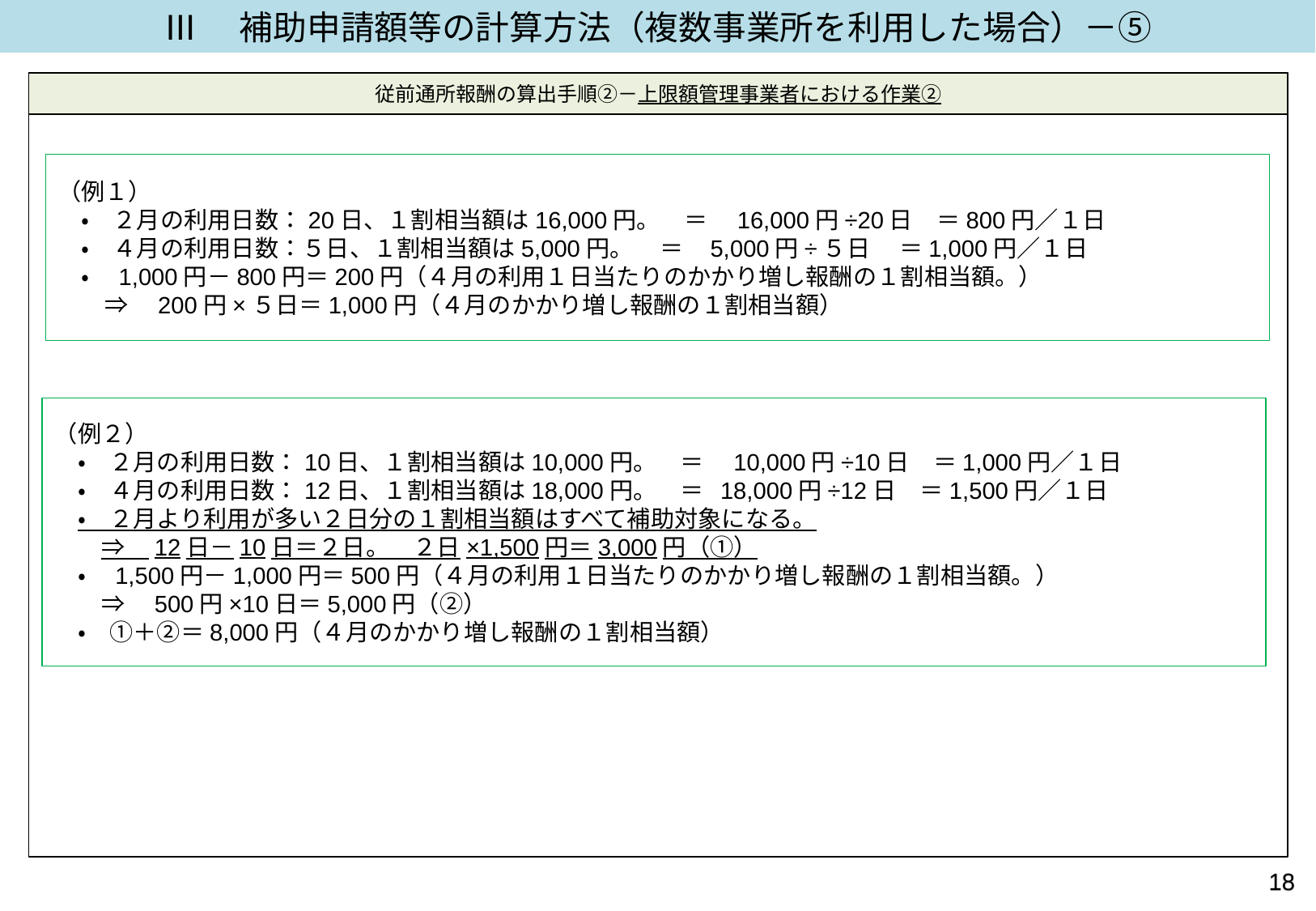

Ⅲ　補助申請額等の計算方法（複数事業所を利用した場合）－⑤

従前通所報酬の算出手順②－上限額管理事業者における作業②
（例１）
　・　２月の利用日数：20日、１割相当額は16,000円。　＝　16,000円÷20日　＝800円／１日
　・　４月の利用日数：５日、１割相当額は5,000円。     ＝    5,000円÷５日　 ＝1,000円／１日
　・　1,000円－800円＝200円（４月の利用１日当たりのかかり増し報酬の１割相当額。）
　　⇒　200円×５日＝1,000円（４月のかかり増し報酬の１割相当額）
（例２）
　・　２月の利用日数：10日、１割相当額は10,000円。　＝　10,000円÷10日　＝1,000円／１日
　・　４月の利用日数：12日、１割相当額は18,000円。　＝  18,000円÷12日　＝1,500円／１日
　・　２月より利用が多い２日分の１割相当額はすべて補助対象になる。
　　⇒　12日－10日＝２日。　２日×1,500円＝3,000円（①）
　・　1,500円－1,000円＝500円（４月の利用１日当たりのかかり増し報酬の１割相当額。）
　　⇒　500円×10日＝5,000円（②）
　・　①＋②＝8,000円（４月のかかり増し報酬の１割相当額）
18
18